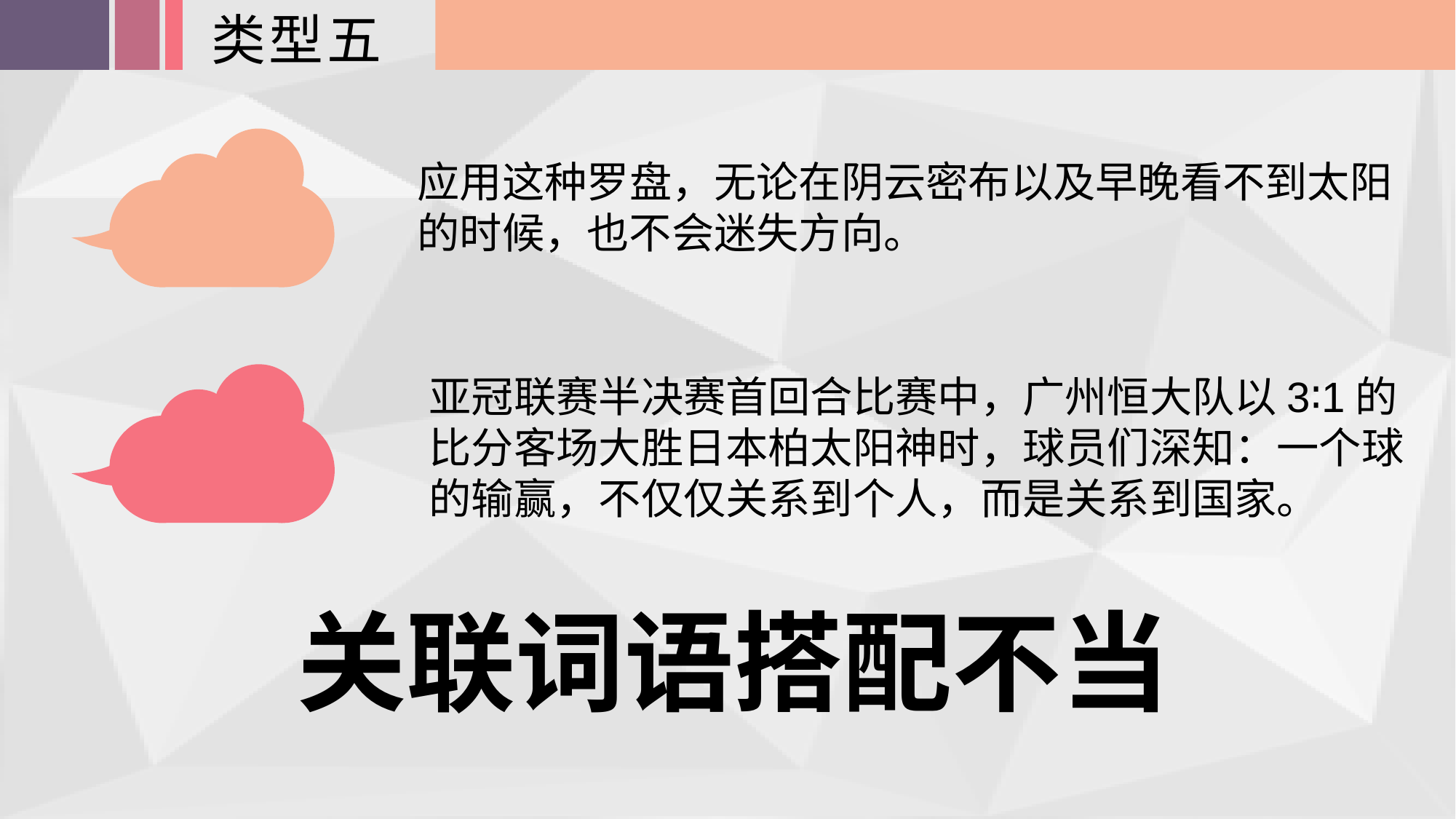

类型五

应用这种罗盘，无论在阴云密布以及早晚看不到太阳的时候，也不会迷失方向。

亚冠联赛半决赛首回合比赛中，广州恒大队以3∶1的比分客场大胜日本柏太阳神时，球员们深知：一个球的输赢，不仅仅关系到个人，而是关系到国家。

关联词语搭配不当